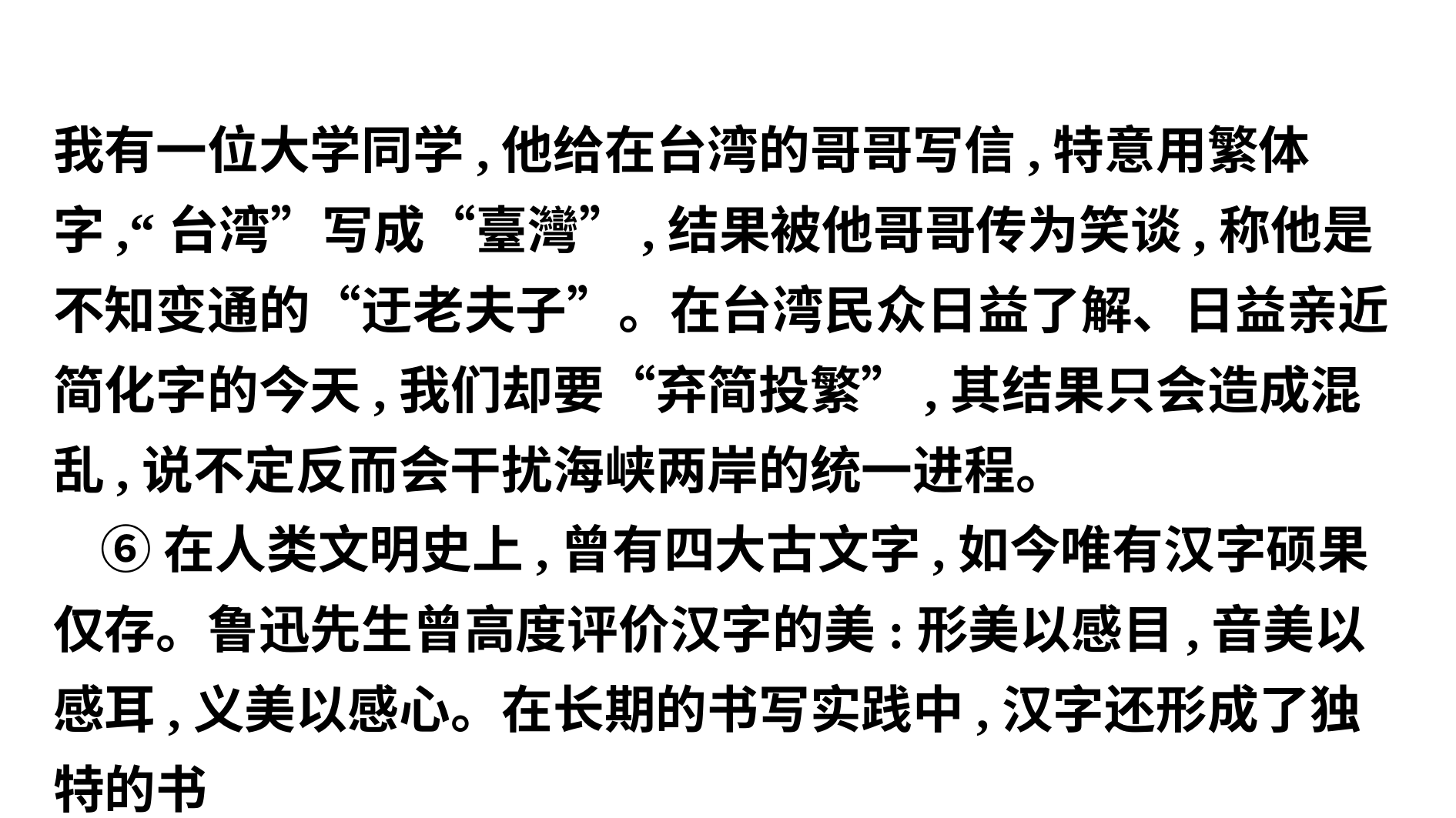

我有一位大学同学,他给在台湾的哥哥写信,特意用繁体字,“台湾”写成“臺灣”,结果被他哥哥传为笑谈,称他是不知变通的“迂老夫子”。在台湾民众日益了解、日益亲近简化字的今天,我们却要“弃简投繁”,其结果只会造成混乱,说不定反而会干扰海峡两岸的统一进程。
    ⑥在人类文明史上,曾有四大古文字,如今唯有汉字硕果仅存。鲁迅先生曾高度评价汉字的美:形美以感目,音美以感耳,义美以感心。在长期的书写实践中,汉字还形成了独特的书